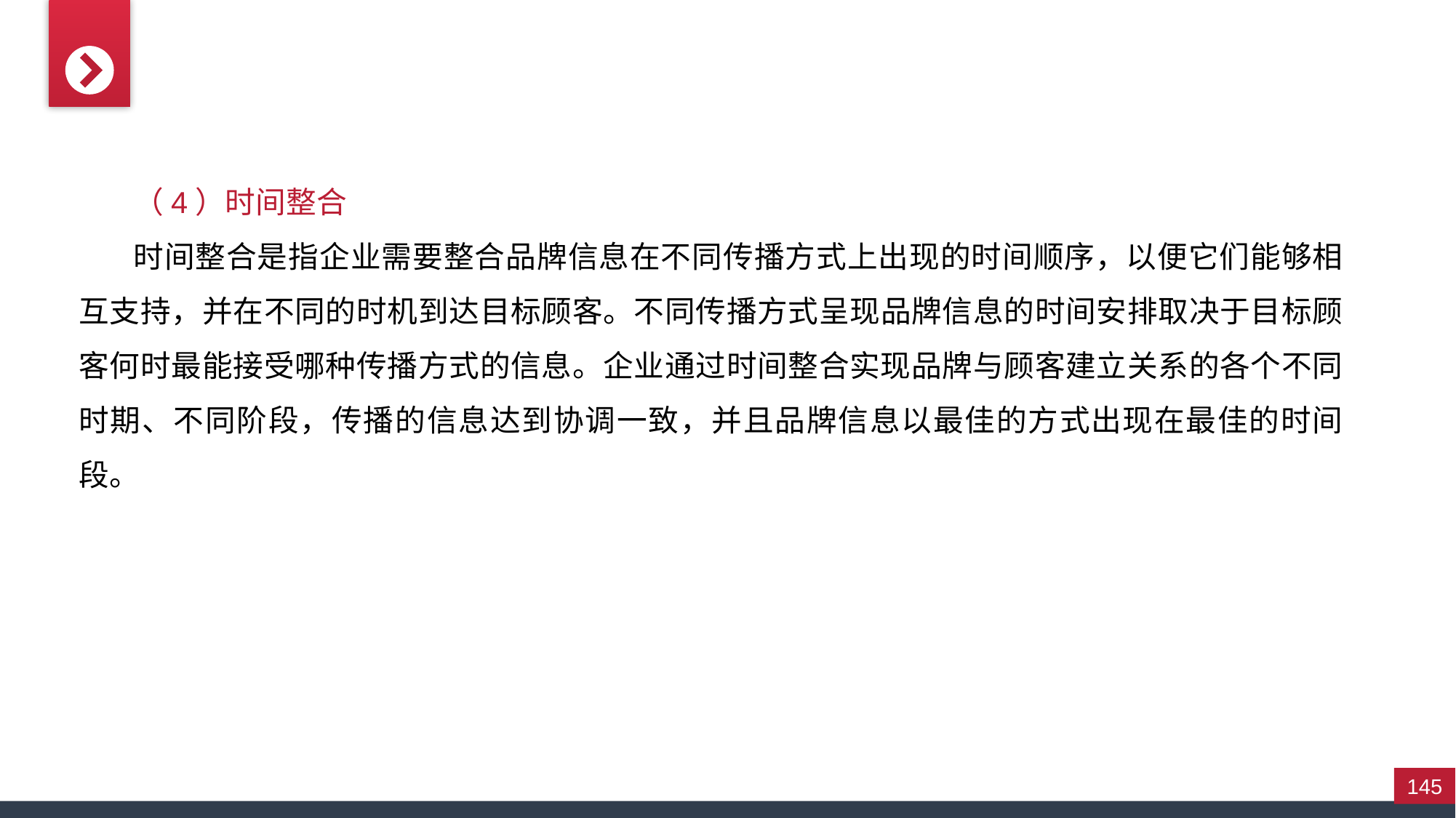

（4）时间整合
时间整合是指企业需要整合品牌信息在不同传播方式上出现的时间顺序，以便它们能够相互支持，并在不同的时机到达目标顾客。不同传播方式呈现品牌信息的时间安排取决于目标顾客何时最能接受哪种传播方式的信息。企业通过时间整合实现品牌与顾客建立关系的各个不同时期、不同阶段，传播的信息达到协调一致，并且品牌信息以最佳的方式出现在最佳的时间段。